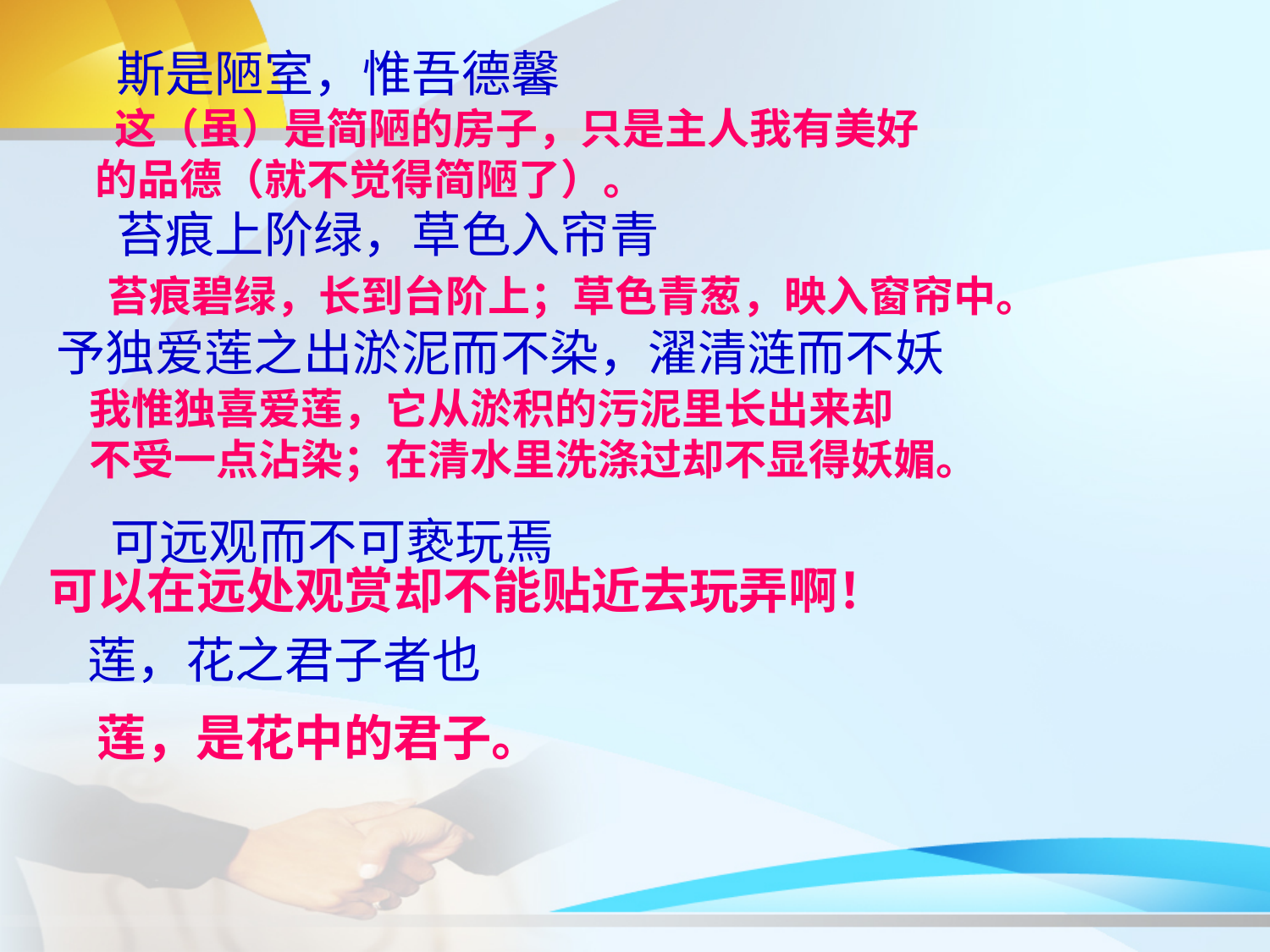

斯是陋室，惟吾德馨

       苔痕上阶绿，草色入帘青

  予独爱莲之出淤泥而不染，濯清涟而不妖

 这（虽）是简陋的房子，只是主人我有美好
的品德（就不觉得简陋了）。
苔痕碧绿，长到台阶上；草色青葱，映入窗帘中。
我惟独喜爱莲，它从淤积的污泥里长出来却
不受一点沾染；在清水里洗涤过却不显得妖媚。
 可远观而不可亵玩焉

莲，花之君子者也

可以在远处观赏却不能贴近去玩弄啊！
莲，是花中的君子。